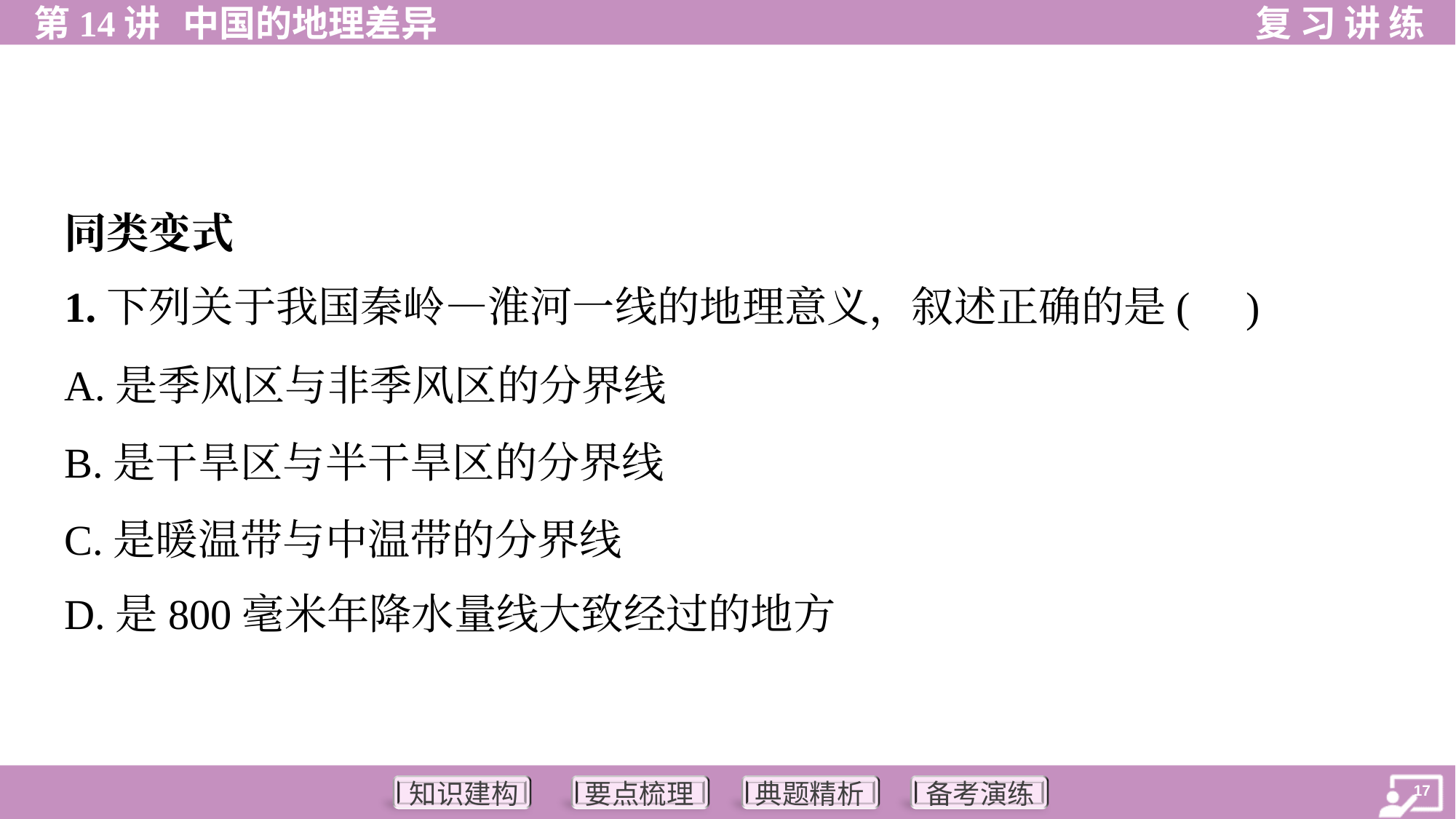

同类变式
1.下列关于我国秦岭—淮河一线的地理意义，叙述正确的是(     )
A.是季风区与非季风区的分界线
B.是干旱区与半干旱区的分界线
C.是暖温带与中温带的分界线
D.是800毫米年降水量线大致经过的地方